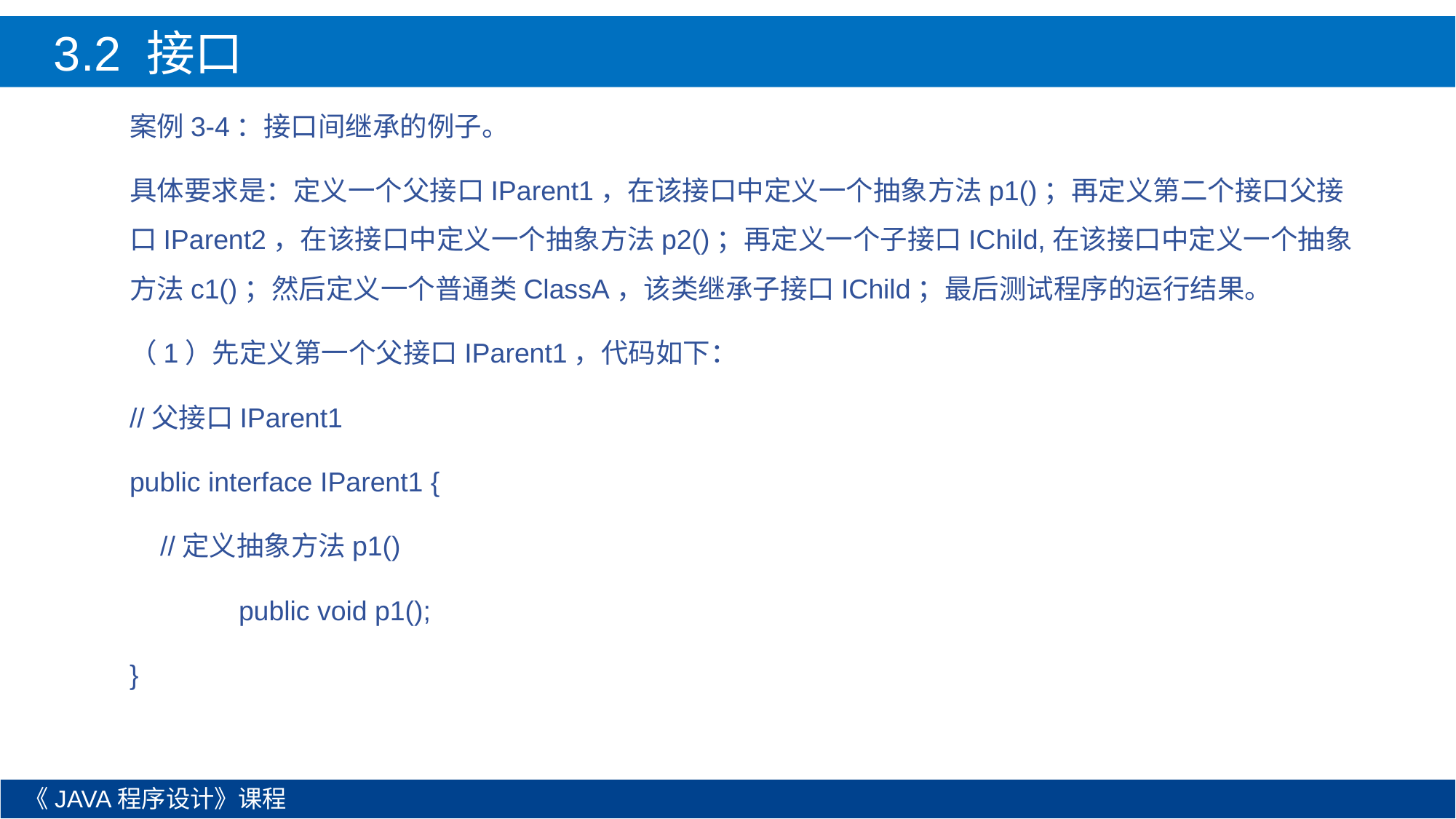

3.2 接口
案例3-4：接口间继承的例子。
具体要求是：定义一个父接口IParent1，在该接口中定义一个抽象方法p1()；再定义第二个接口父接口IParent2，在该接口中定义一个抽象方法p2()；再定义一个子接口IChild,在该接口中定义一个抽象方法c1()；然后定义一个普通类ClassA，该类继承子接口IChild；最后测试程序的运行结果。
（1）先定义第一个父接口IParent1，代码如下：
//父接口IParent1
public interface IParent1 {
    //定义抽象方法p1()
	public void p1();
}
《JAVA程序设计》课程